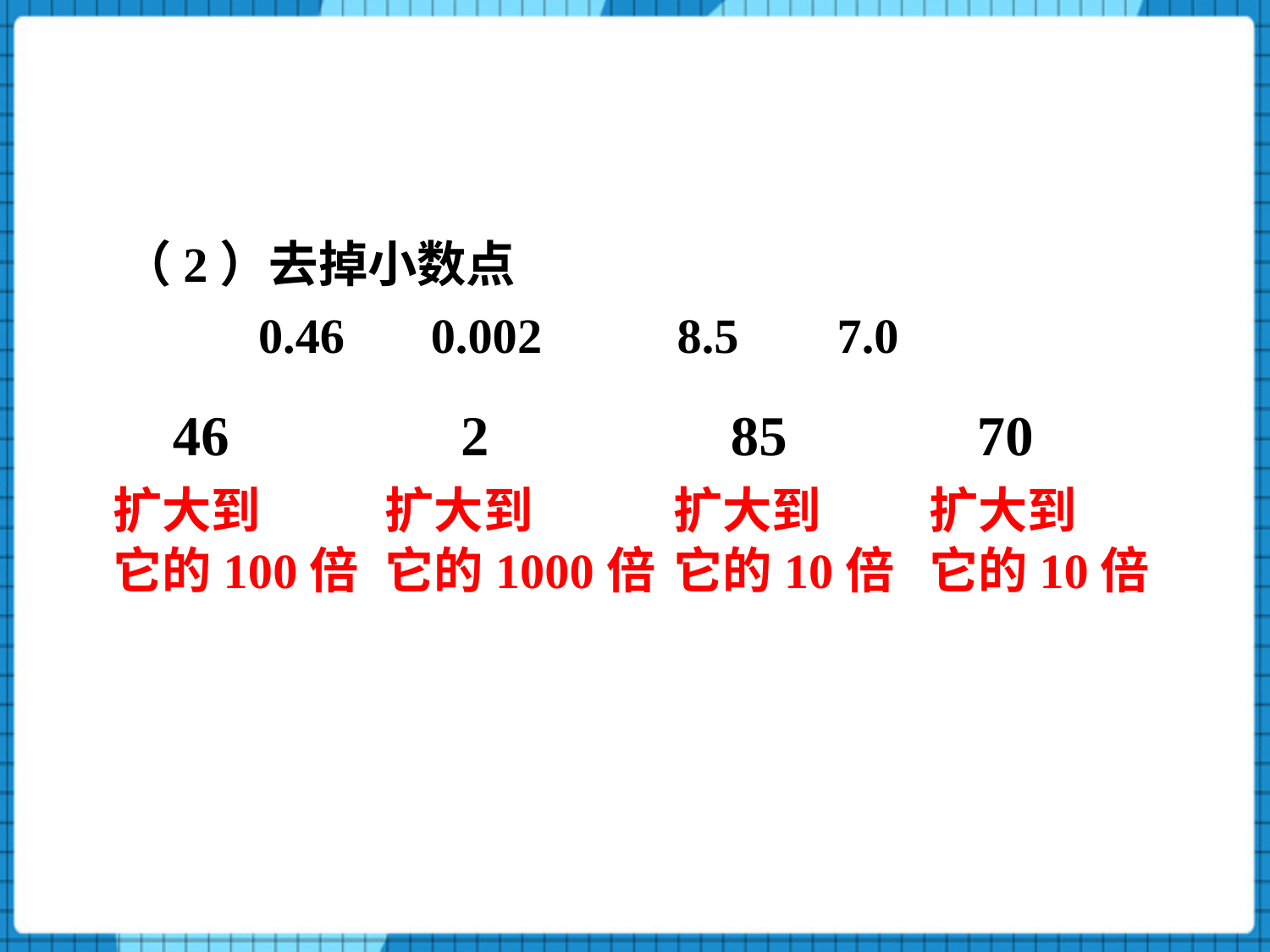

（2）去掉小数点
0.46       0.002           8.5        7.0
46
2
85
70
扩大到
它的100倍
扩大到
它的1000倍
扩大到
它的10倍
扩大到
它的10倍